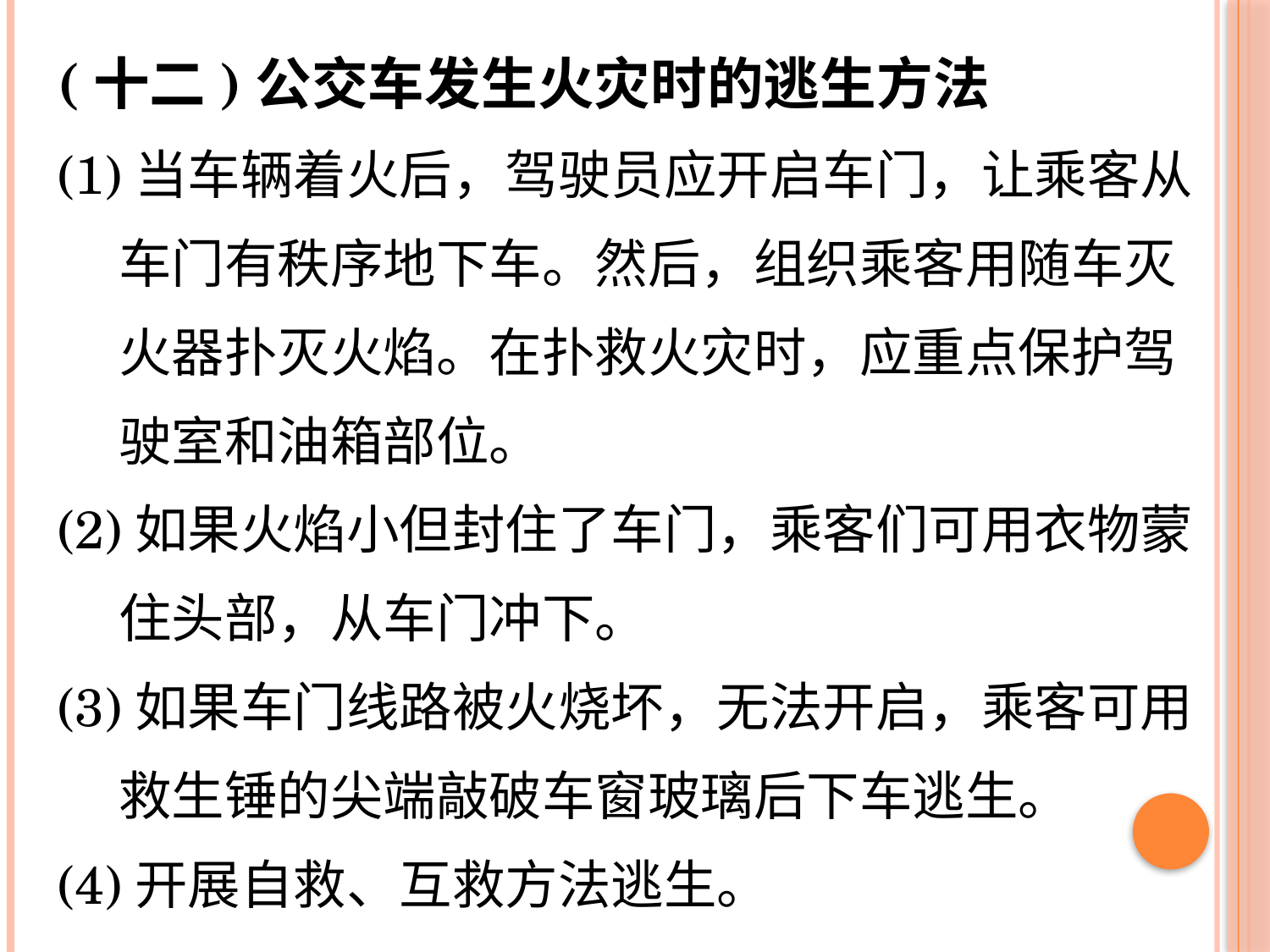

(十二)公交车发生火灾时的逃生方法
(1)当车辆着火后，驾驶员应开启车门，让乘客从车门有秩序地下车。然后，组织乘客用随车灭火器扑灭火焰。在扑救火灾时，应重点保护驾驶室和油箱部位。
(2)如果火焰小但封住了车门，乘客们可用衣物蒙住头部，从车门冲下。
(3)如果车门线路被火烧坏，无法开启，乘客可用救生锤的尖端敲破车窗玻璃后下车逃生。
(4)开展自救、互救方法逃生。